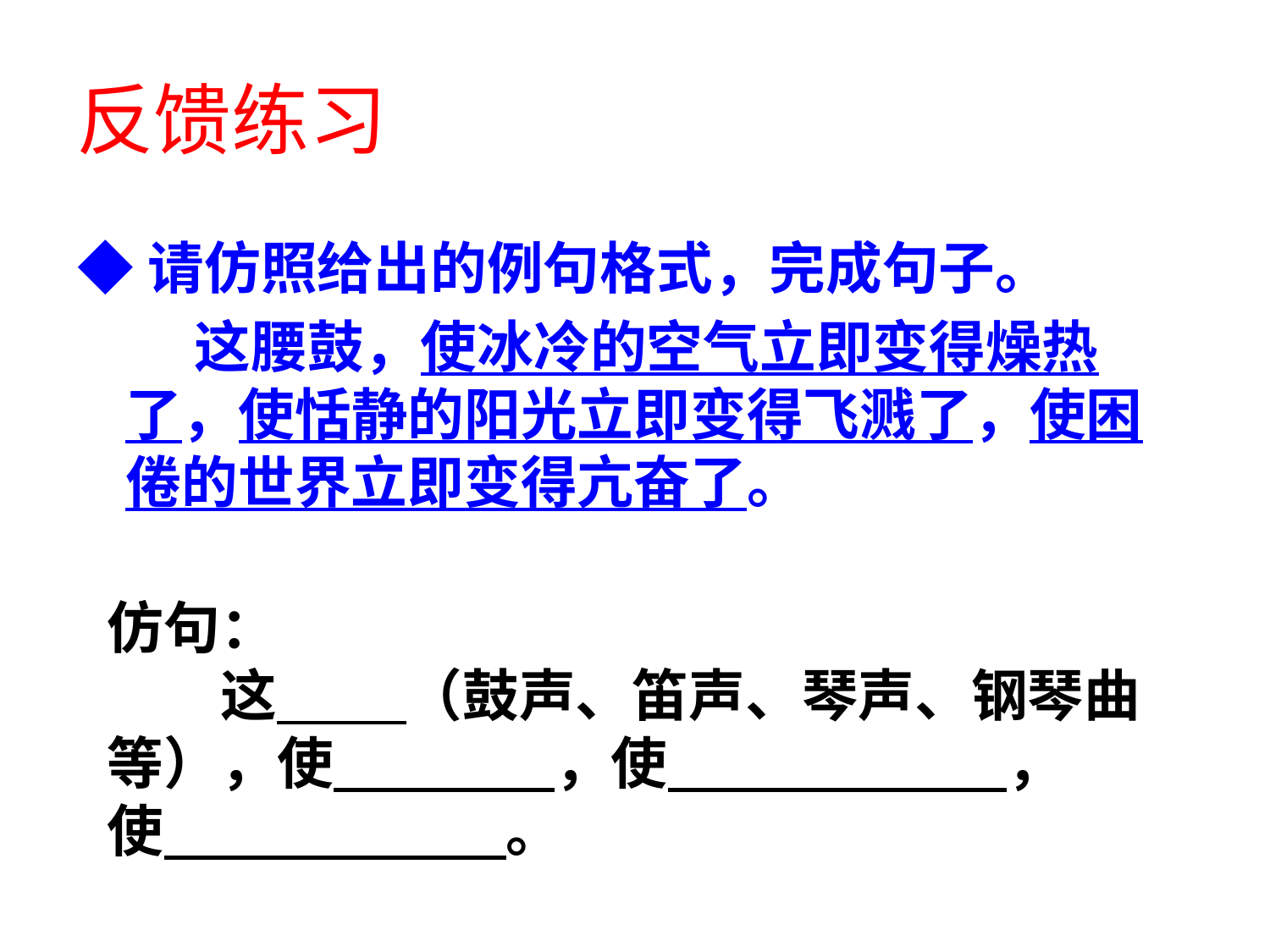

反馈练习
◆请仿照给出的例句格式，完成句子。
        这腰鼓，使冰冷的空气立即变得燥热了，使恬静的阳光立即变得飞溅了，使困倦的世界立即变得亢奋了。
仿句：
　　这          （鼓声、笛声、琴声、钢琴曲等），使　    　　，使　　　　　　，
使　　　         　。